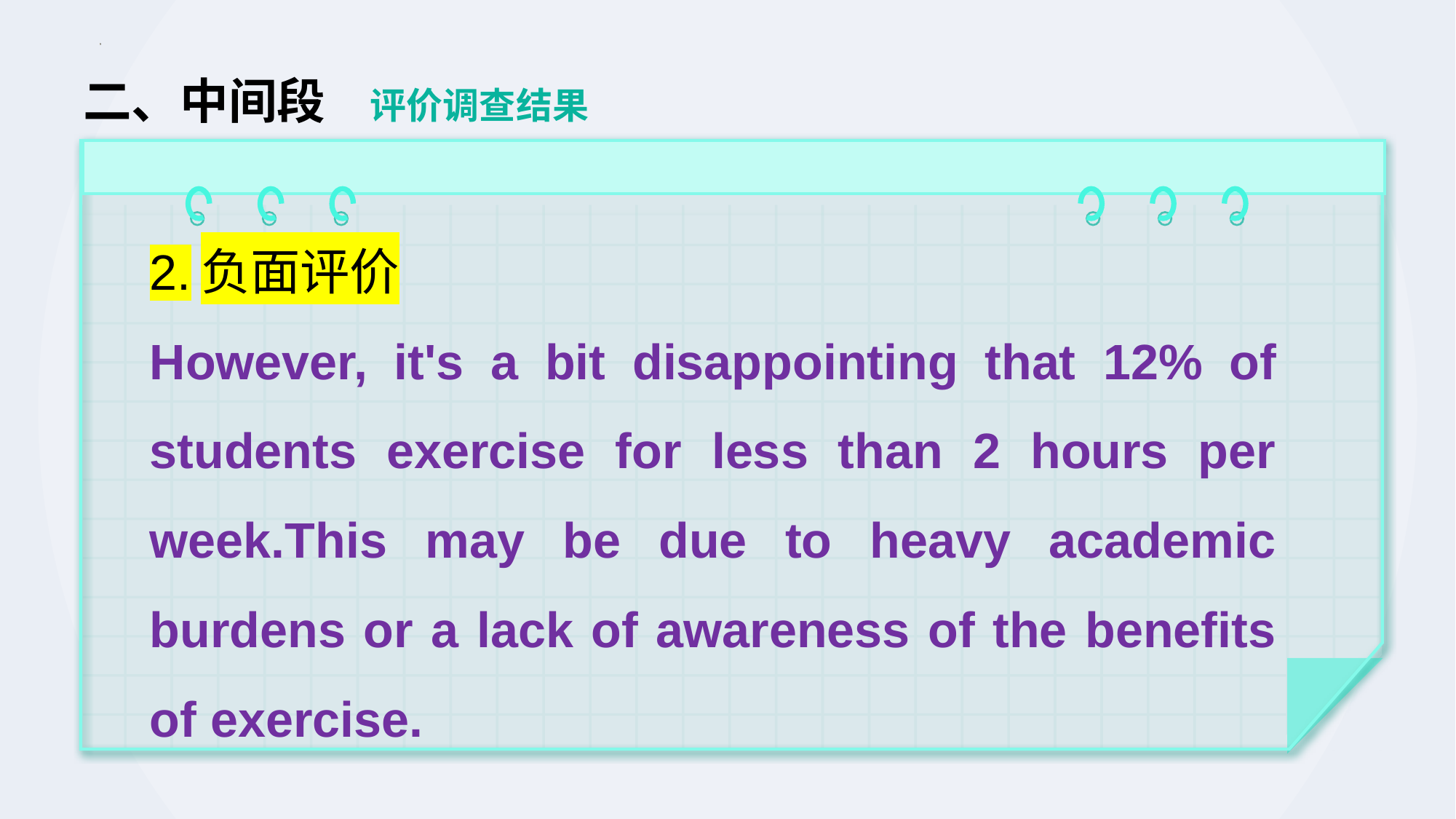

# 二、中间段    评价调查结果

2.负面评价
However, it's a bit disappointing that 12% of students exercise for less than 2 hours per week.This may be due to heavy academic burdens or a lack of awareness of the benefits of exercise.